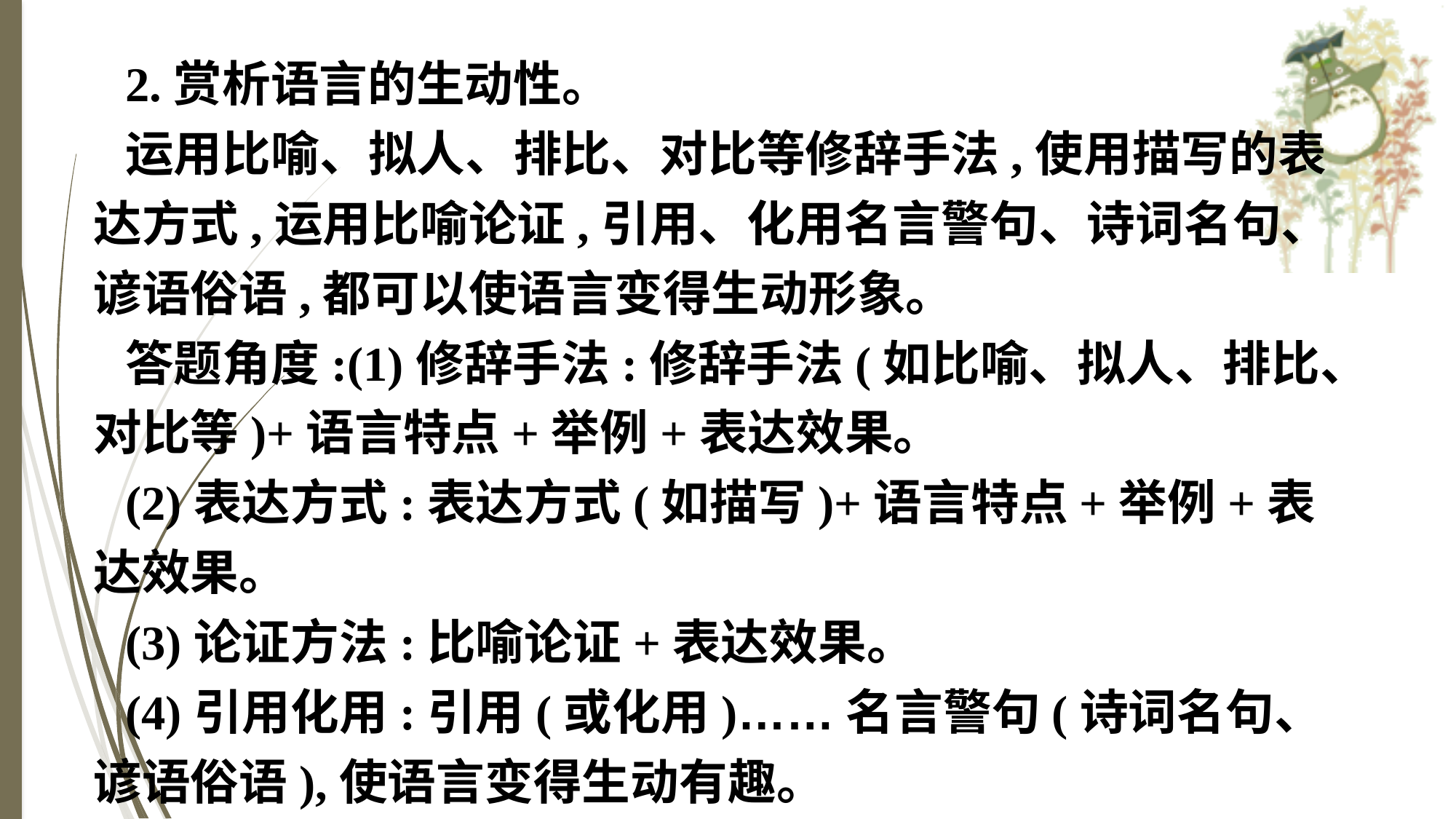

2.赏析语言的生动性。
运用比喻、拟人、排比、对比等修辞手法,使用描写的表达方式,运用比喻论证,引用、化用名言警句、诗词名句、谚语俗语,都可以使语言变得生动形象。
答题角度:(1)修辞手法:修辞手法(如比喻、拟人、排比、对比等)+语言特点+举例+表达效果。
(2)表达方式:表达方式(如描写)+语言特点+举例+表达效果。
(3)论证方法:比喻论证+表达效果。
(4)引用化用:引用(或化用)……名言警句(诗词名句、谚语俗语),使语言变得生动有趣。